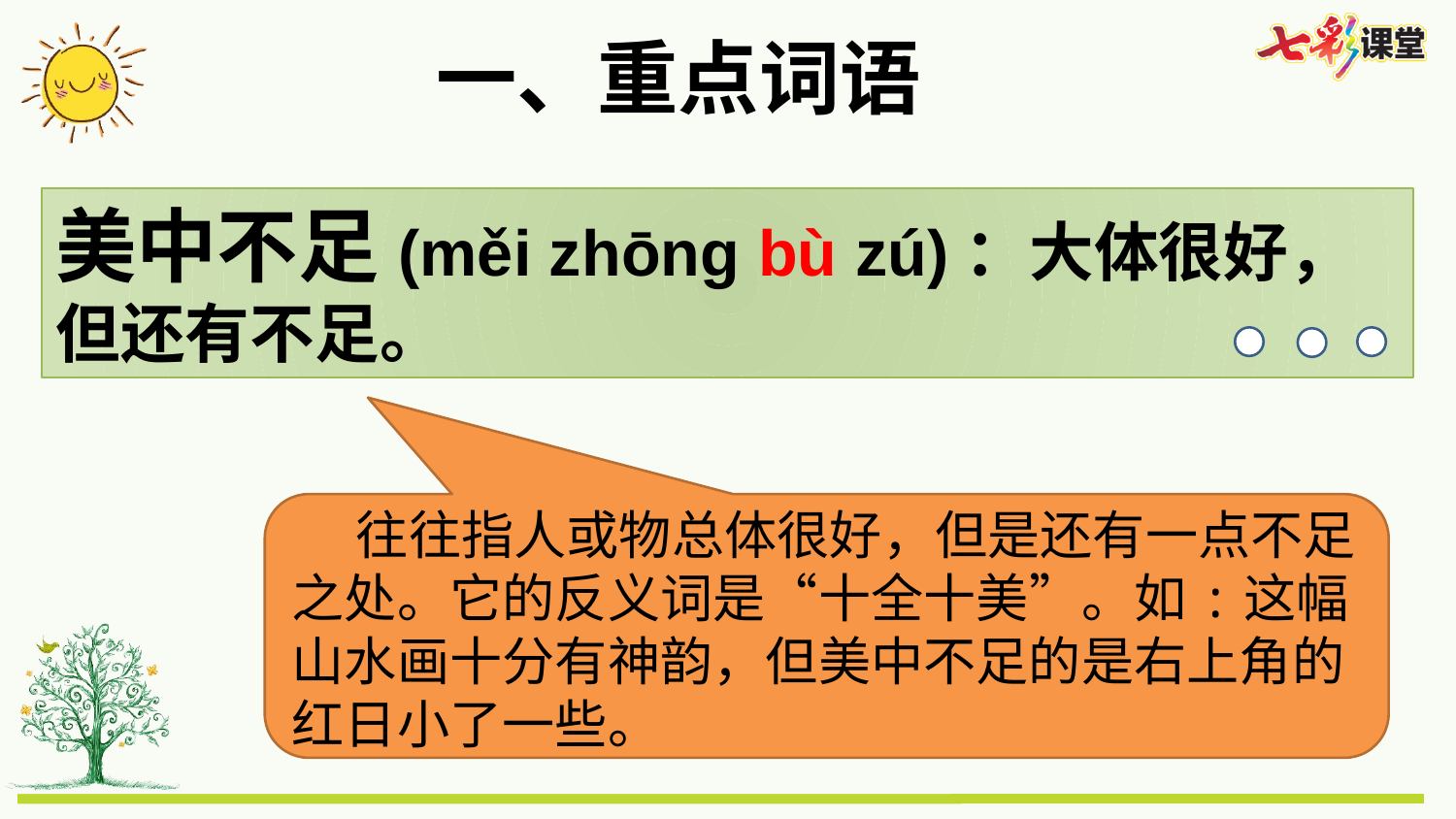

一、重点词语
美中不足(měi zhōng bù zú)：大体很好，但还有不足。

    往往指人或物总体很好，但是还有一点不足之处。它的反义词是“十全十美”。如:这幅山水画十分有神韵，但美中不足的是右上角的红日小了一些。